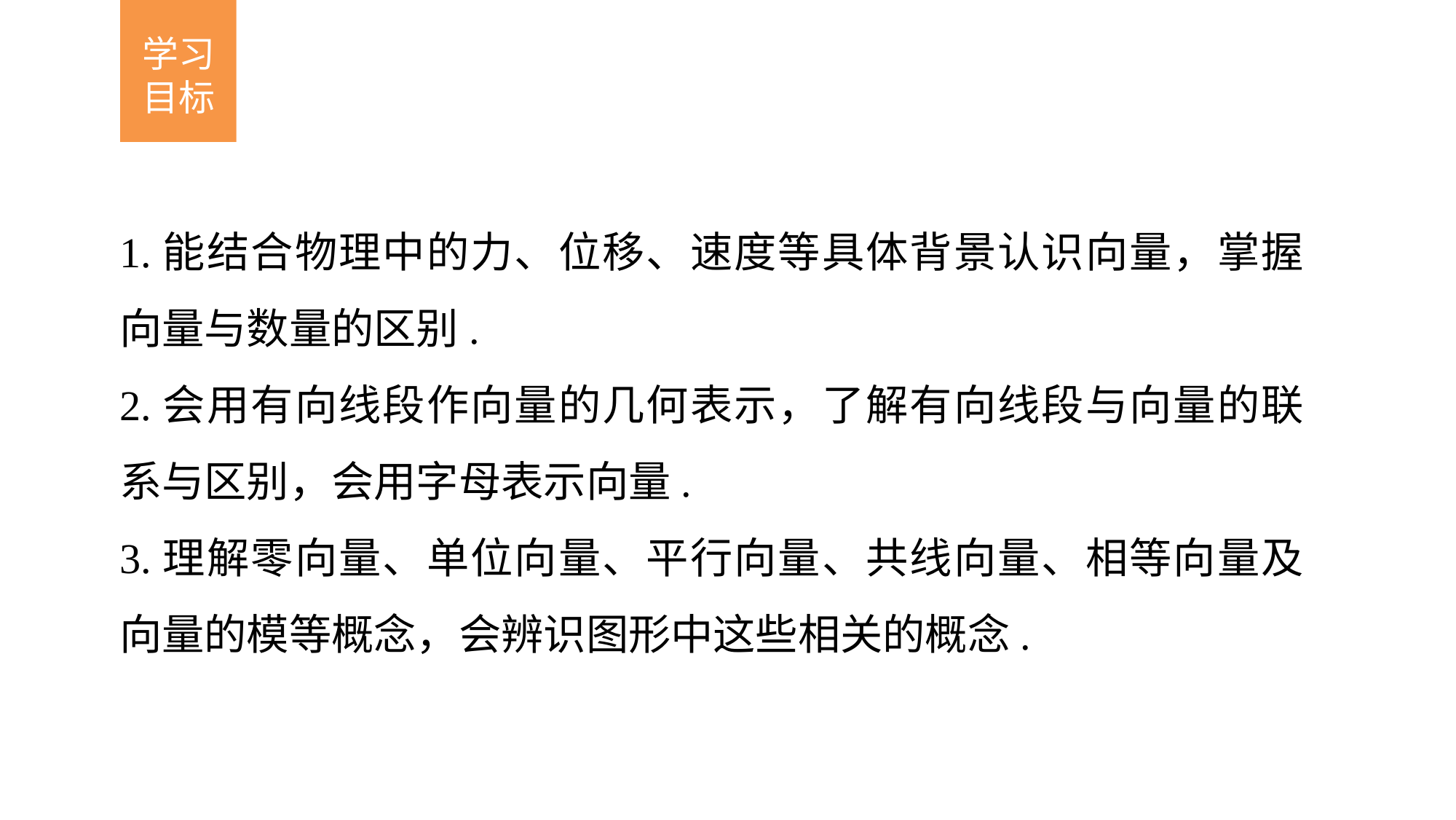

学习目标
1.能结合物理中的力、位移、速度等具体背景认识向量，掌握向量与数量的区别.
2.会用有向线段作向量的几何表示，了解有向线段与向量的联系与区别，会用字母表示向量.
3.理解零向量、单位向量、平行向量、共线向量、相等向量及向量的模等概念，会辨识图形中这些相关的概念.